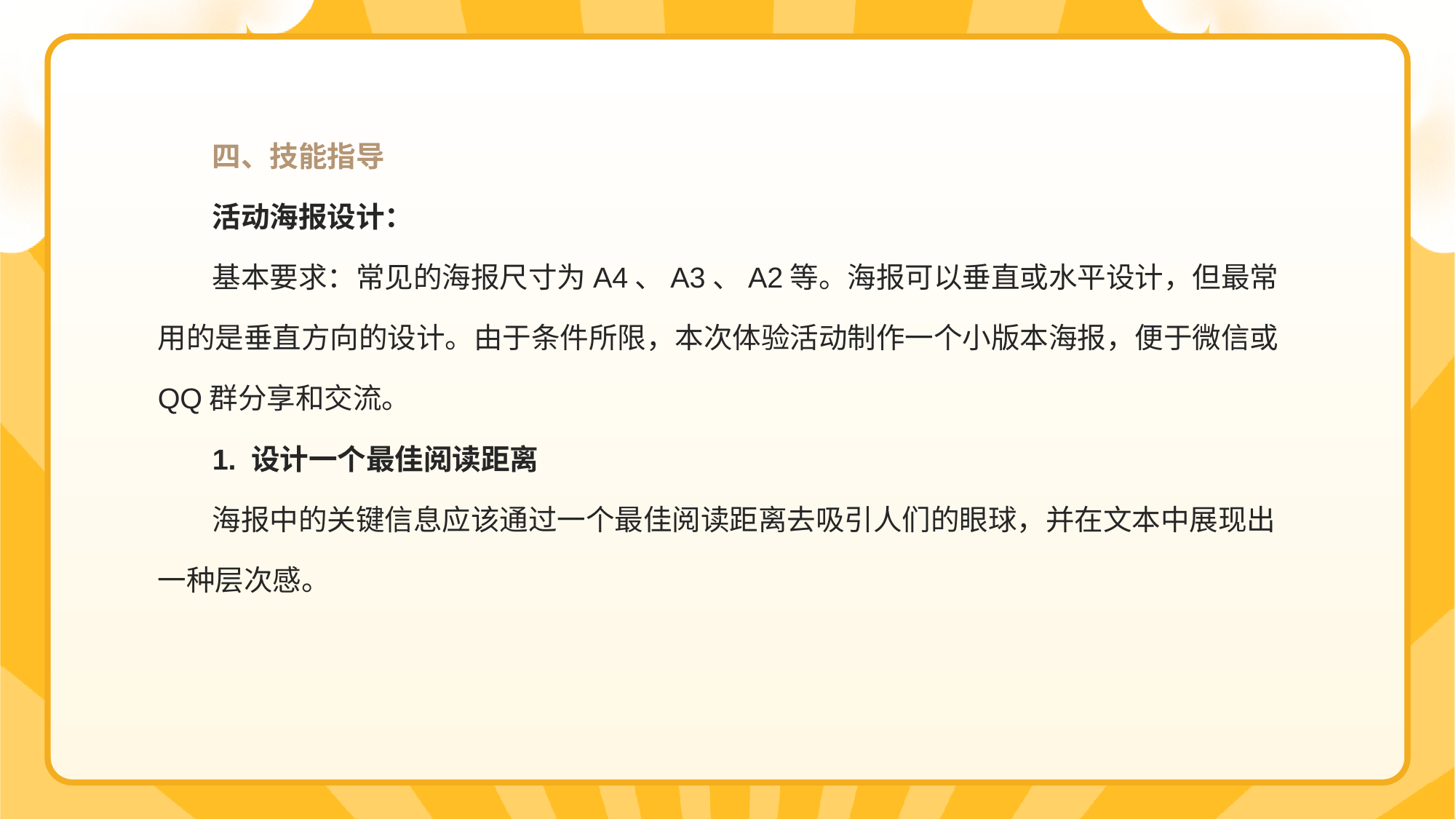

四、技能指导
活动海报设计：
基本要求：常见的海报尺寸为A4、A3、A2等。海报可以垂直或水平设计，但最常用的是垂直方向的设计。由于条件所限，本次体验活动制作一个小版本海报，便于微信或QQ群分享和交流。
1. 设计一个最佳阅读距离
海报中的关键信息应该通过一个最佳阅读距离去吸引人们的眼球，并在文本中展现出一种层次感。